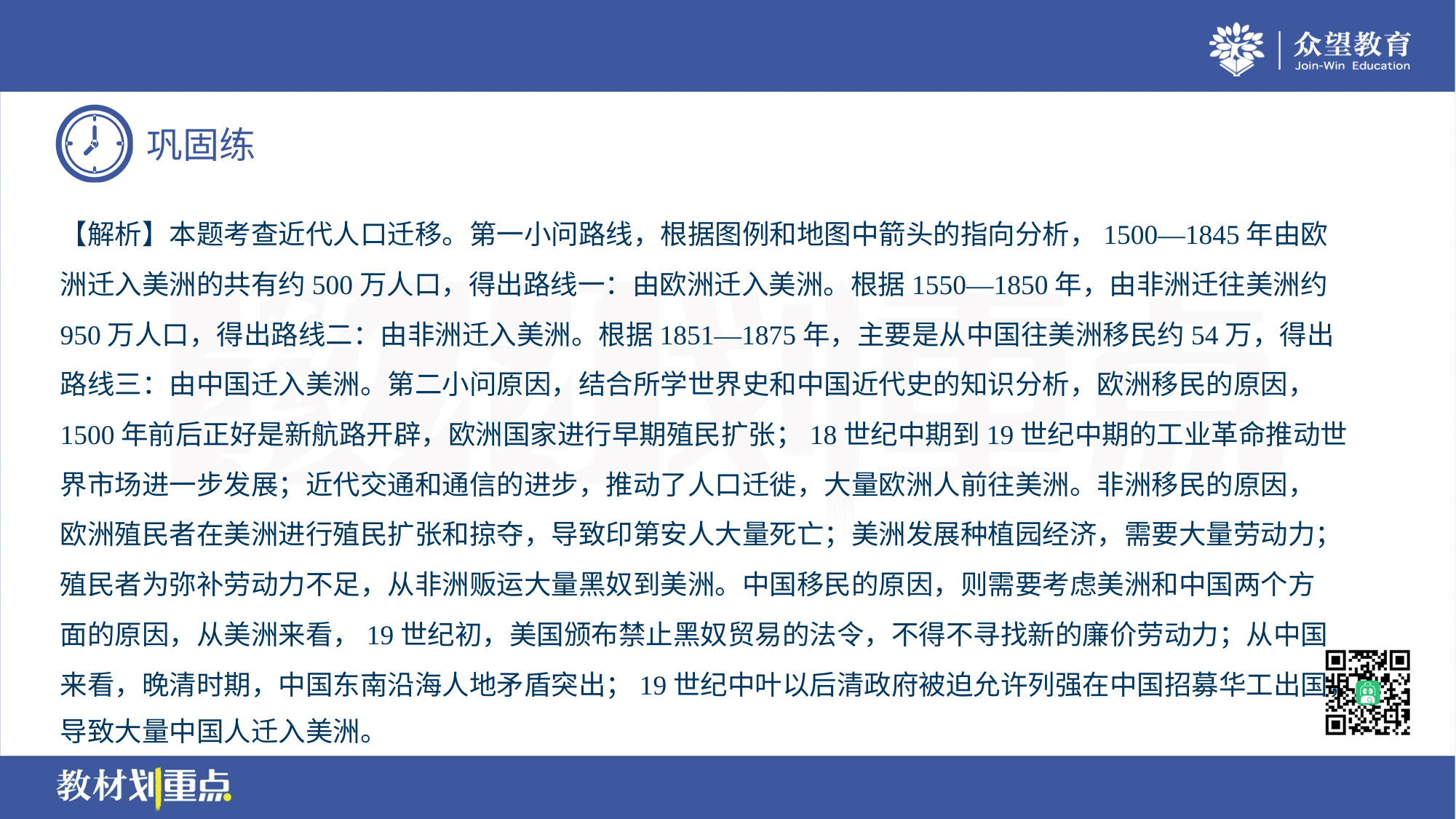

【解析】本题考查近代人口迁移。第一小问路线，根据图例和地图中箭头的指向分析，1500—1845年由欧
洲迁入美洲的共有约500万人口，得出路线一：由欧洲迁入美洲。根据1550—1850年，由非洲迁往美洲约
950万人口，得出路线二：由非洲迁入美洲。根据1851—1875年，主要是从中国往美洲移民约54万，得出
路线三：由中国迁入美洲。第二小问原因，结合所学世界史和中国近代史的知识分析，欧洲移民的原因，
1500年前后正好是新航路开辟，欧洲国家进行早期殖民扩张；18世纪中期到19世纪中期的工业革命推动世
界市场进一步发展；近代交通和通信的进步，推动了人口迁徙，大量欧洲人前往美洲。非洲移民的原因，
欧洲殖民者在美洲进行殖民扩张和掠夺，导致印第安人大量死亡；美洲发展种植园经济，需要大量劳动力；
殖民者为弥补劳动力不足，从非洲贩运大量黑奴到美洲。中国移民的原因，则需要考虑美洲和中国两个方
面的原因，从美洲来看，19世纪初，美国颁布禁止黑奴贸易的法令，不得不寻找新的廉价劳动力；从中国
来看，晚清时期，中国东南沿海人地矛盾突出；19世纪中叶以后清政府被迫允许列强在中国招募华工出国，
导致大量中国人迁入美洲。